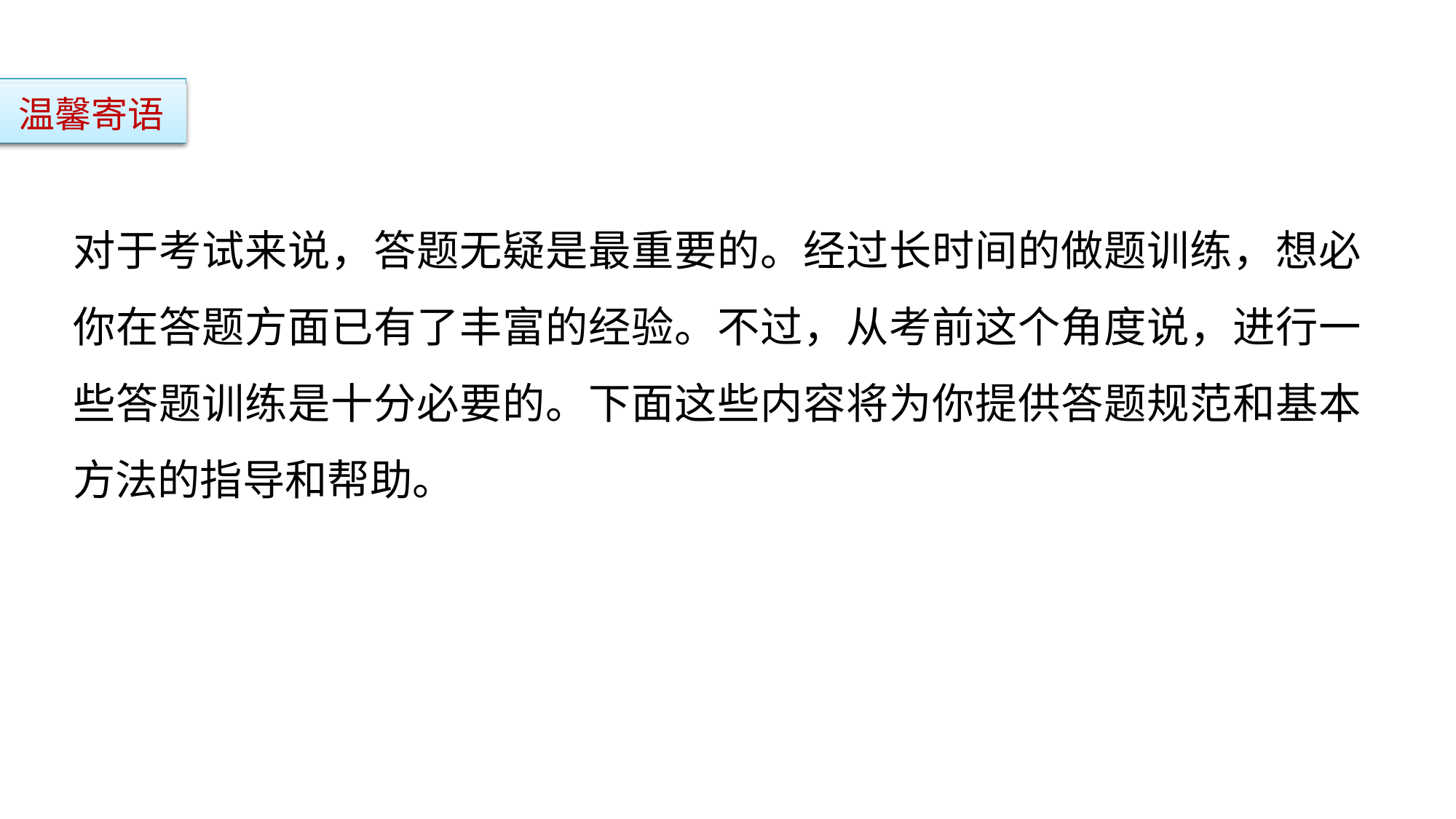

温馨寄语
对于考试来说，答题无疑是最重要的。经过长时间的做题训练，想必你在答题方面已有了丰富的经验。不过，从考前这个角度说，进行一些答题训练是十分必要的。下面这些内容将为你提供答题规范和基本方法的指导和帮助。